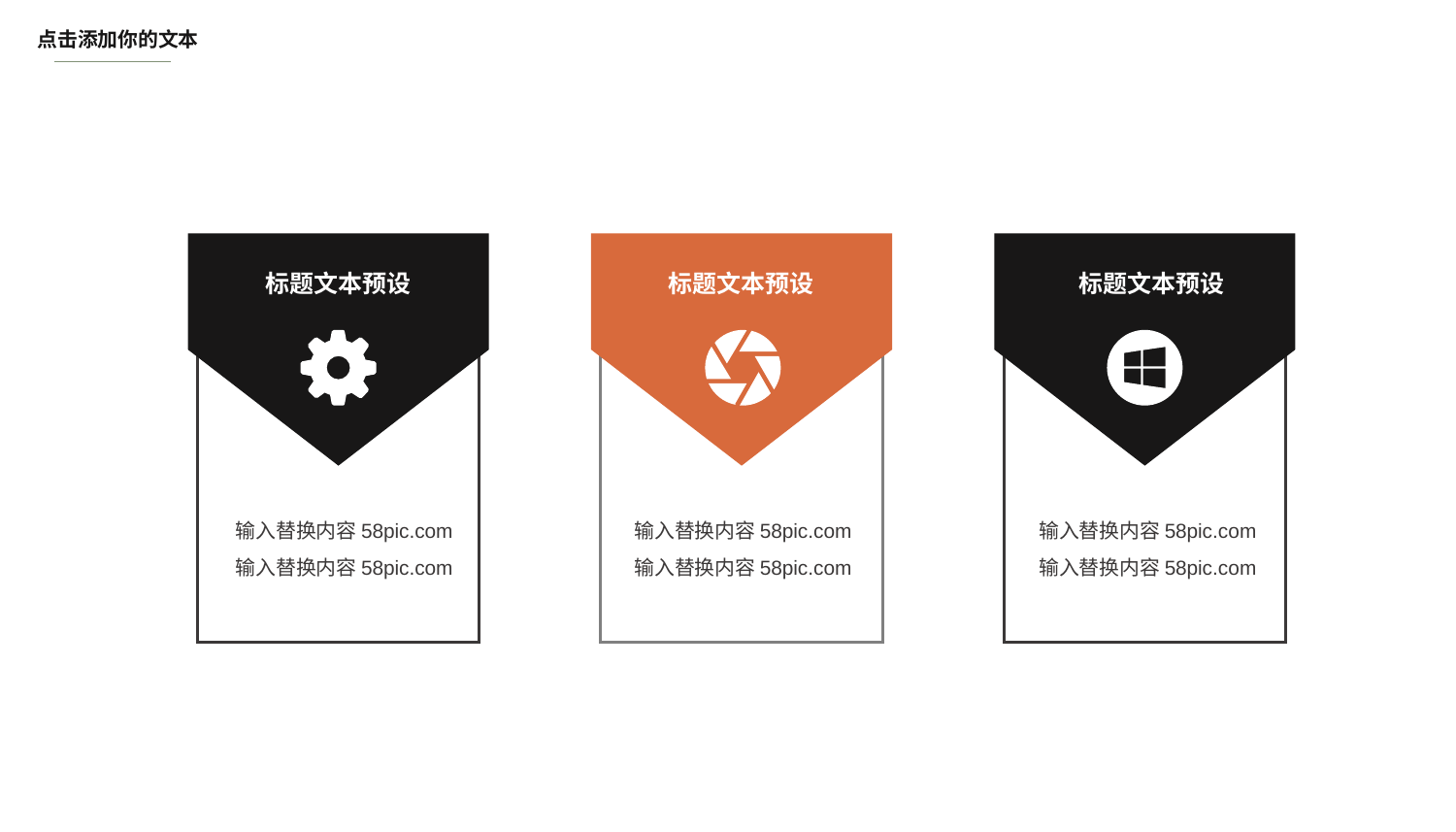

点击添加你的文本
标题文本预设

标题文本预设

标题文本预设

输入替换内容58pic.com
输入替换内容58pic.com
输入替换内容58pic.com
输入替换内容58pic.com
输入替换内容58pic.com
输入替换内容58pic.com